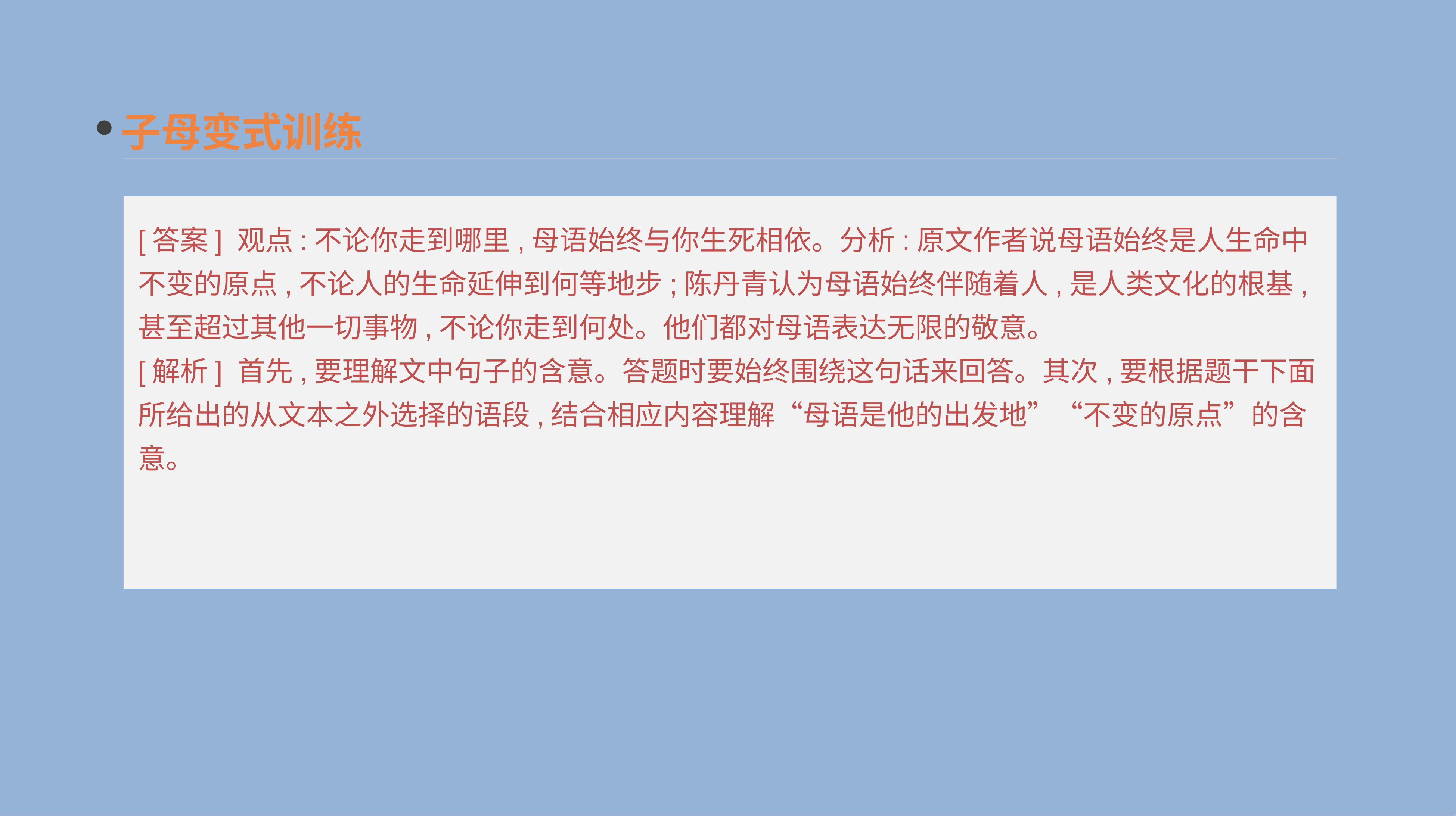

子母变式训练

[答案] 观点:不论你走到哪里,母语始终与你生死相依。分析:原文作者说母语始终是人生命中不变的原点,不论人的生命延伸到何等地步;陈丹青认为母语始终伴随着人,是人类文化的根基,甚至超过其他一切事物,不论你走到何处。他们都对母语表达无限的敬意。
[解析] 首先,要理解文中句子的含意。答题时要始终围绕这句话来回答。其次,要根据题干下面所给出的从文本之外选择的语段,结合相应内容理解“母语是他的出发地”“不变的原点”的含意。